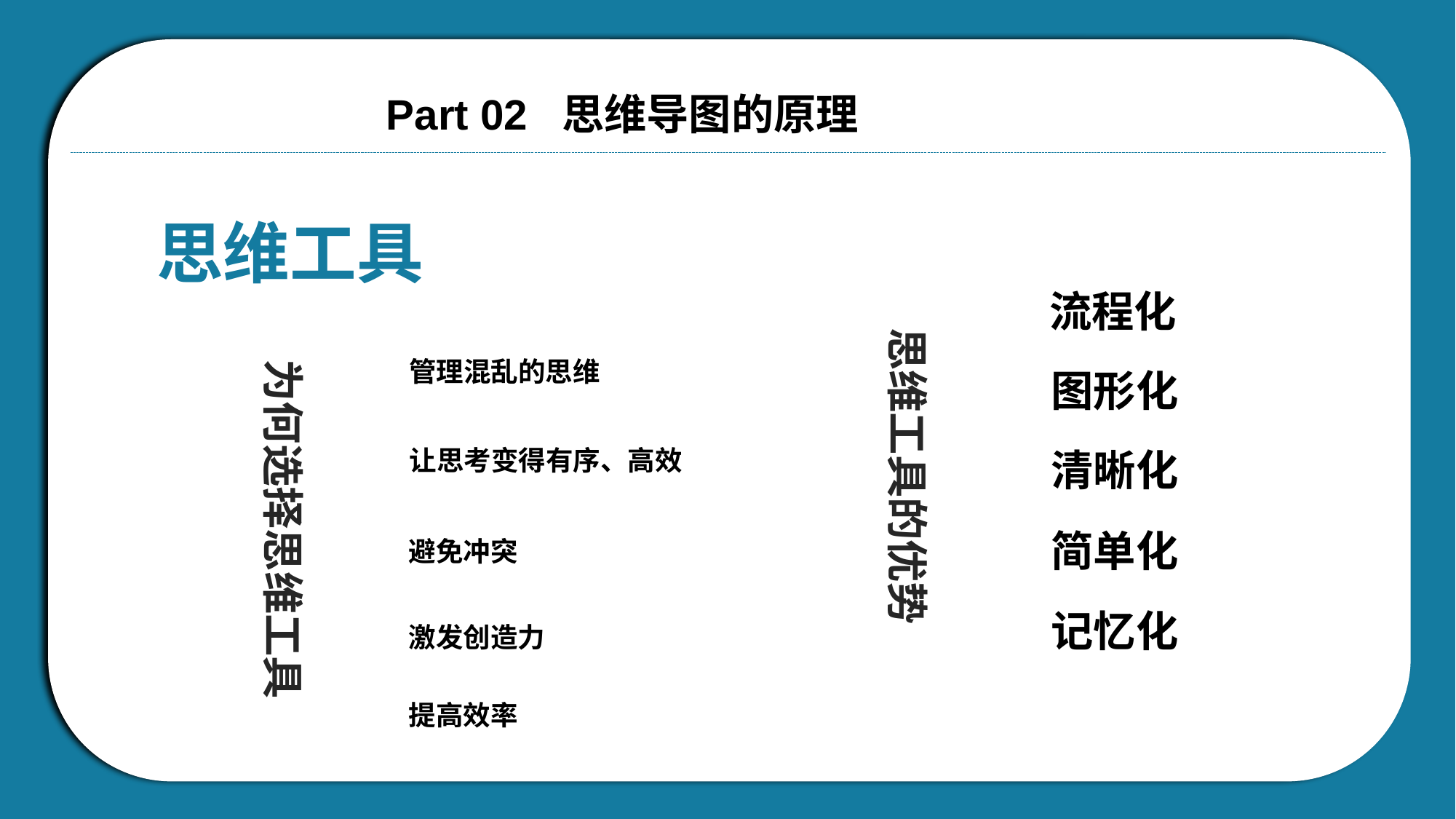

Part 02  思维导图的原理
思维工具
思维工具的优势
流程化
图形化
清晰化
简单化
记忆化
为何选择思维工具
管理混乱的思维
让思考变得有序、高效
避免冲突
激发创造力
提高效率